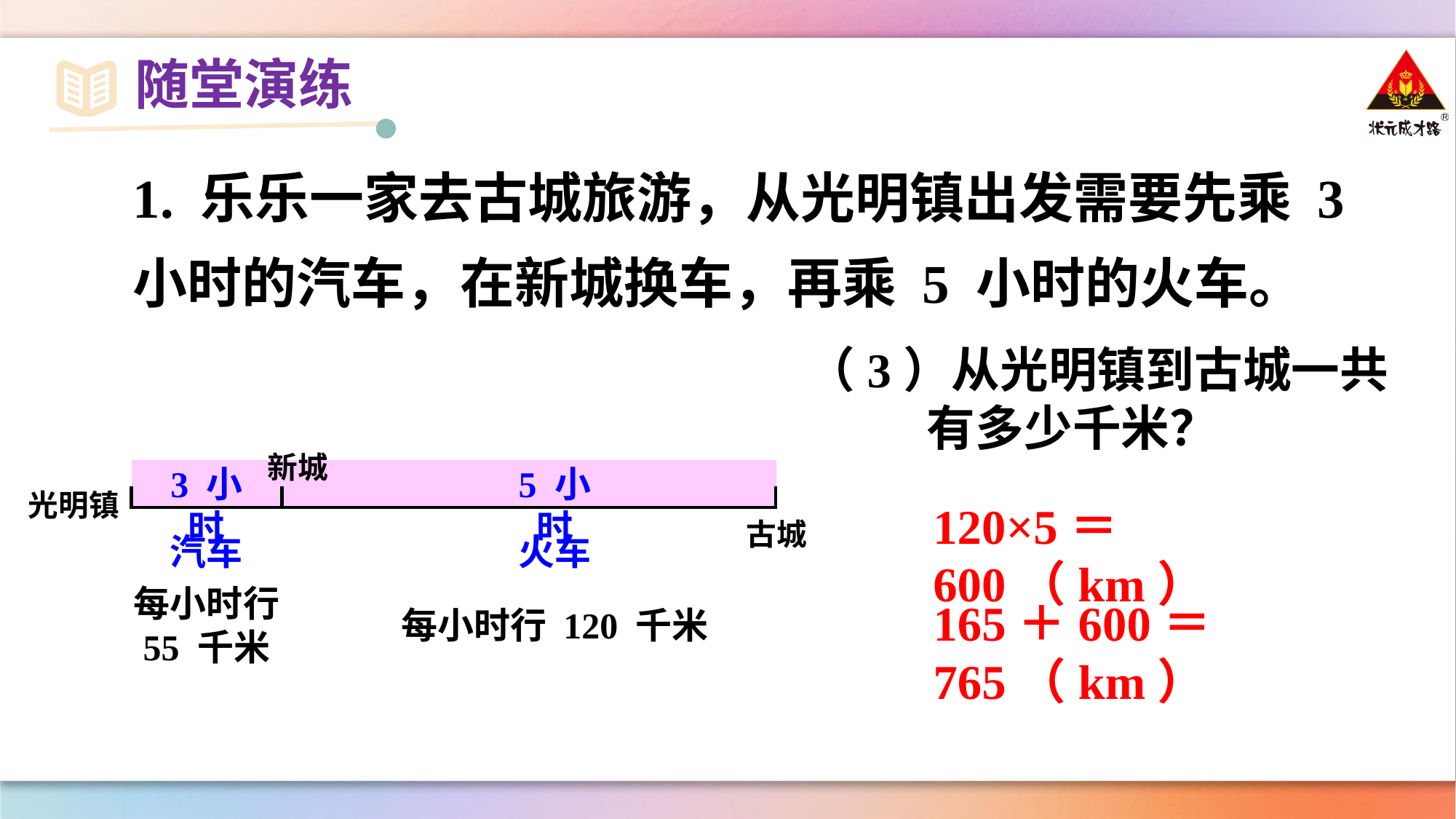

随堂演练

1. 乐乐一家去古城旅游，从光明镇出发需要先乘 3 小时的汽车，在新城换车，再乘 5 小时的火车。

（3）从光明镇到古城一共有多少千米？

新城
3 小时
5 小时

光明镇
120×5＝600（km）
古城
汽车
火车
每小时行 55 千米
165＋600＝765（km）
每小时行 120 千米